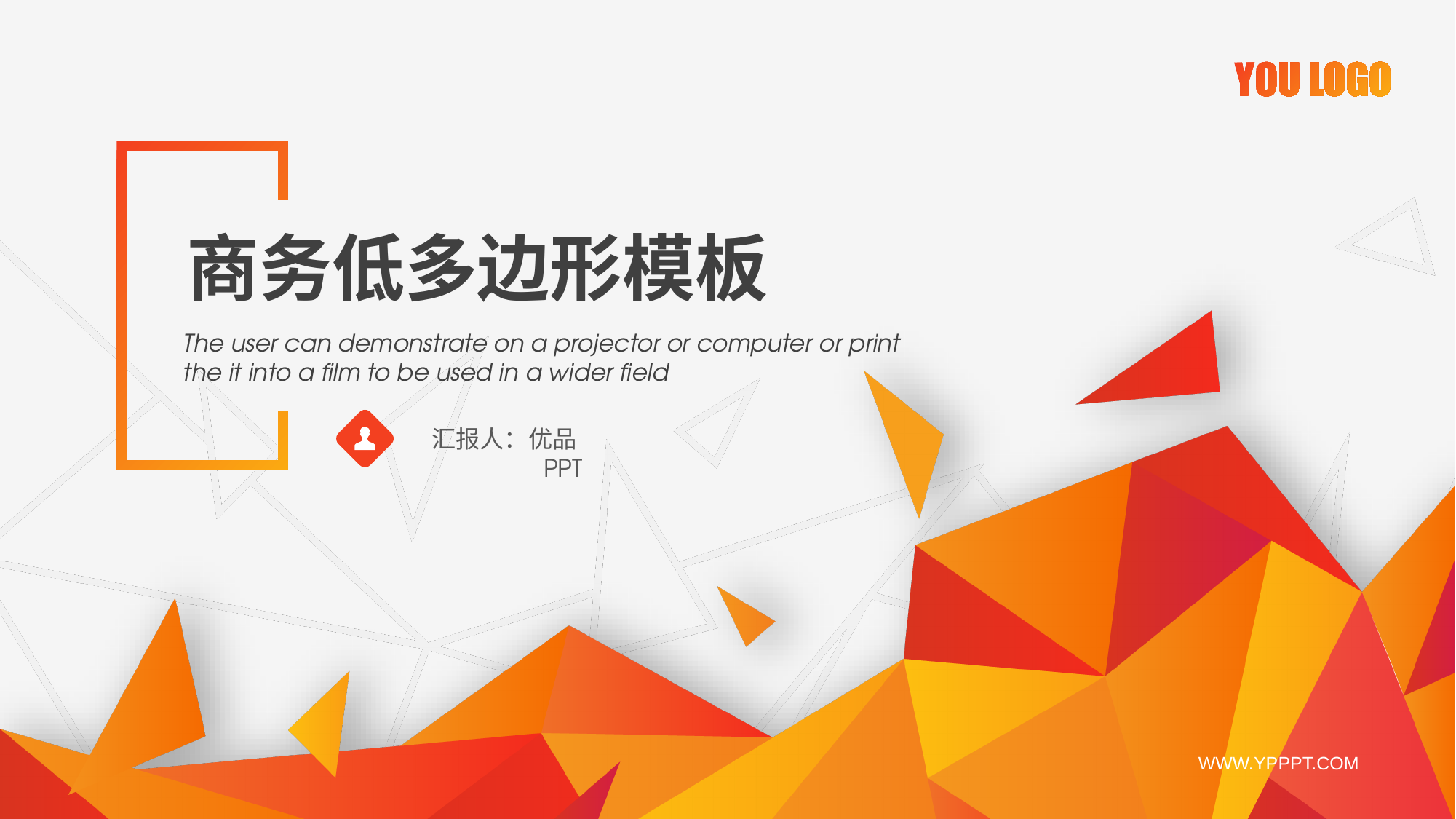

商务低多边形模板
The user can demonstrate on a projector or computer or print the it into a film to be used in a wider field

汇报人：优品PPT

WWW.YPPPT.COM